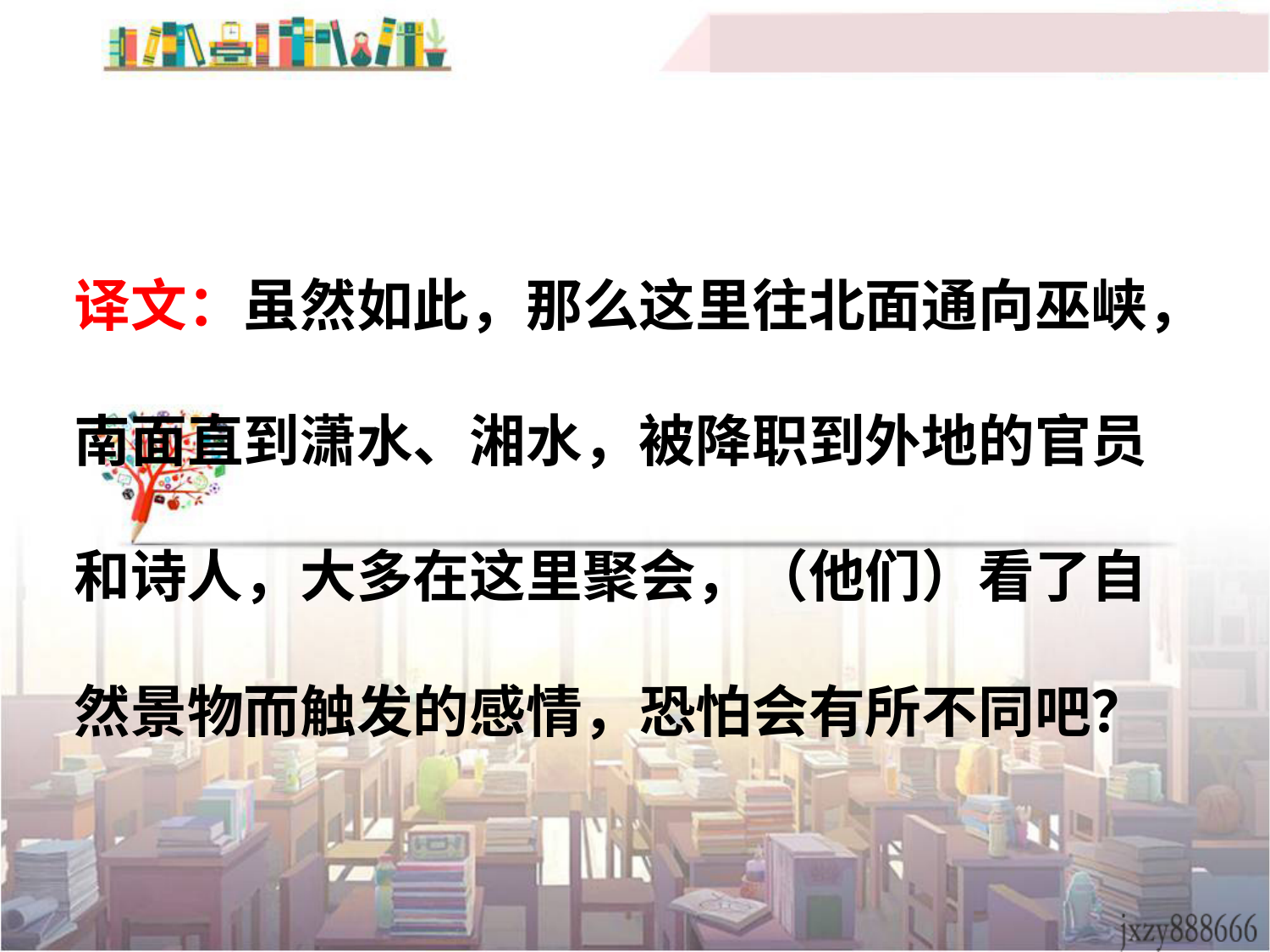

译文：虽然如此，那么这里往北面通向巫峡，南面直到潇水、湘水，被降职到外地的官员和诗人，大多在这里聚会，（他们）看了自然景物而触发的感情，恐怕会有所不同吧？